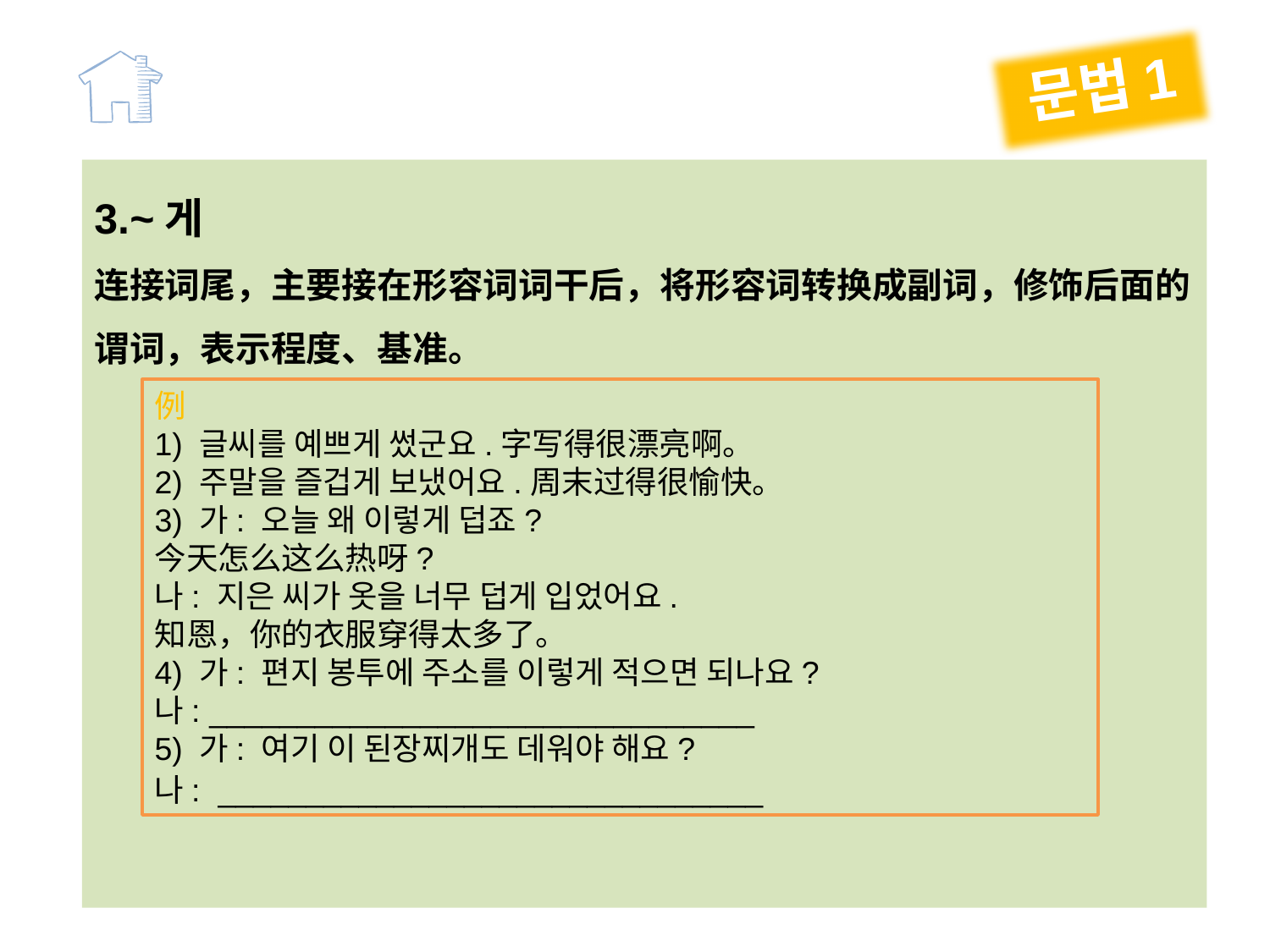

문법1

3.~게
连接词尾，主要接在形容词词干后，将形容词转换成副词，修饰后面的谓词，表示程度、基准。

例
1) 글씨를 예쁘게 썼군요.字写得很漂亮啊。
2) 주말을 즐겁게 보냈어요.周末过得很愉快。
3) 가: 오늘 왜 이렇게 덥죠?
今天怎么这么热呀?
나: 지은 씨가 옷을 너무 덥게 입었어요.
知恩，你的衣服穿得太多了。
4) 가: 편지 봉투에 주소를 이렇게 적으면 되나요?
나: _______________________________
5) 가: 여기 이 된장찌개도 데워야 해요?
나:  _______________________________